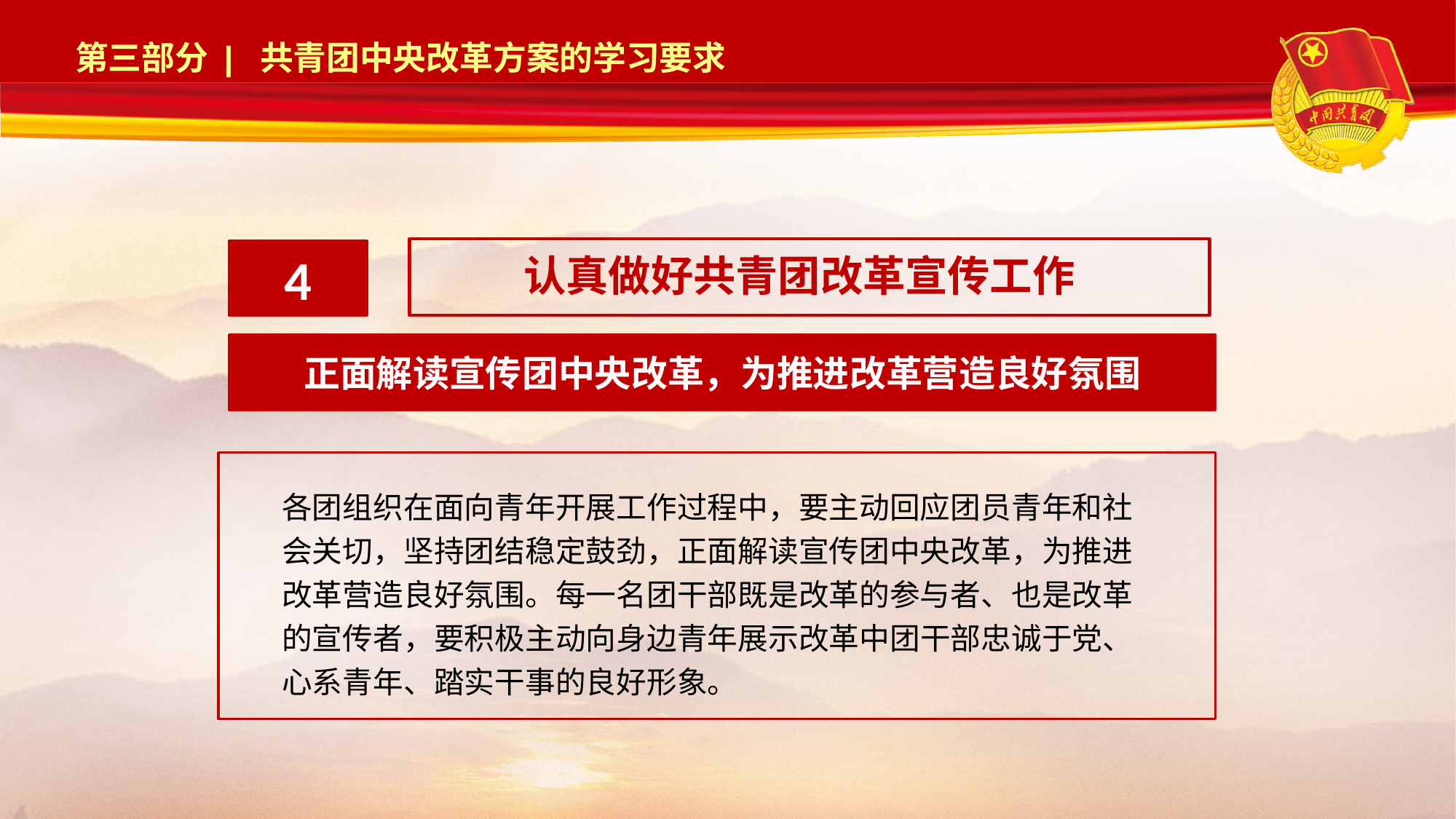

认真做好共青团改革宣传工作
4
正面解读宣传团中央改革，为推进改革营造良好氛围

各团组织在面向青年开展工作过程中，要主动回应团员青年和社会关切，坚持团结稳定鼓劲，正面解读宣传团中央改革，为推进改革营造良好氛围。每一名团干部既是改革的参与者、也是改革的宣传者，要积极主动向身边青年展示改革中团干部忠诚于党、心系青年、踏实干事的良好形象。